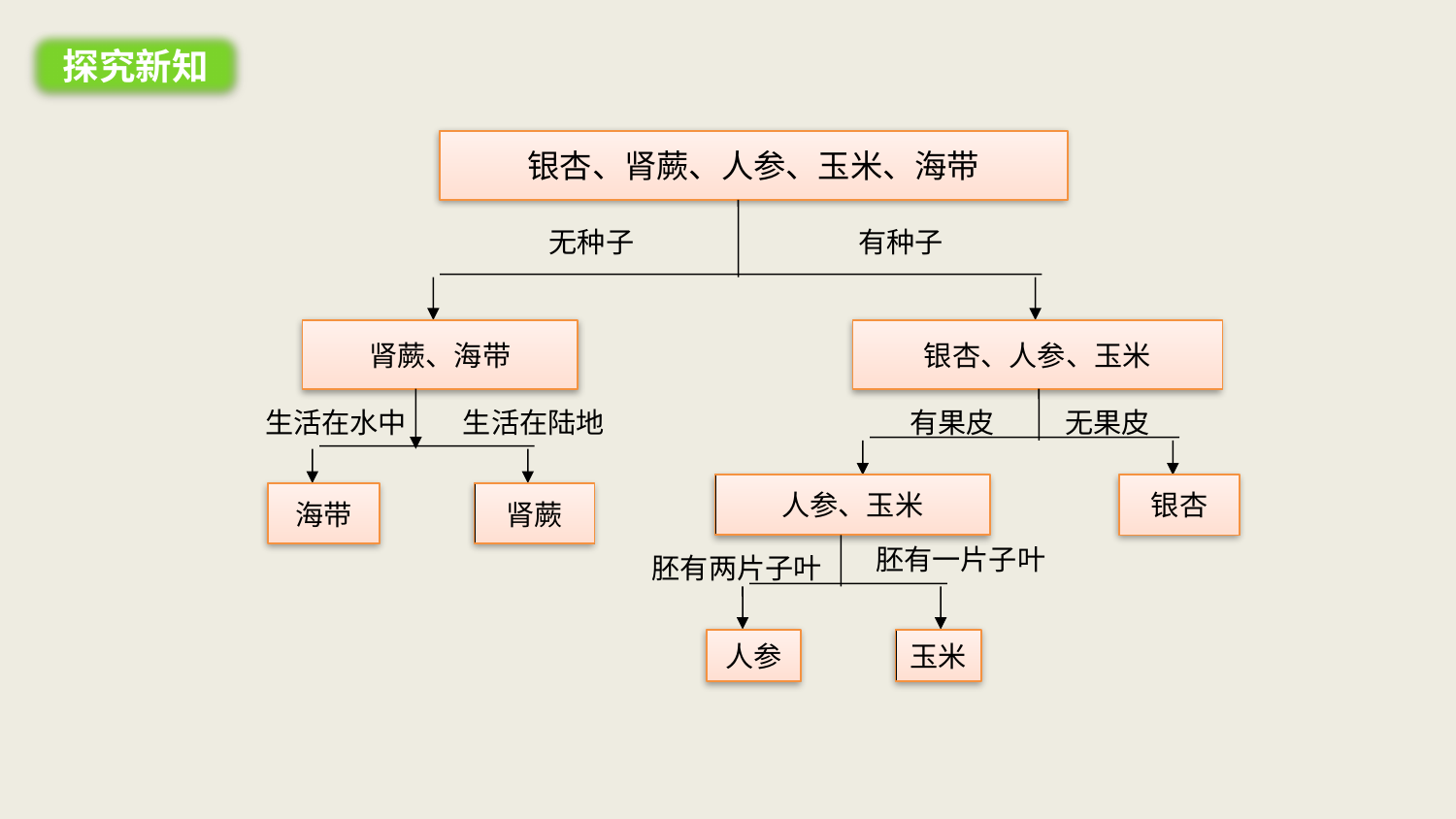

探究新知
银杏、肾蕨、人参、玉米、海带

无种子
有种子

肾蕨、海带
银杏、人参、玉米

生活在陆地
无果皮
生活在水中
有果皮

人参、玉米
银杏
海带
肾蕨

胚有一片子叶
胚有两片子叶

人参
玉米